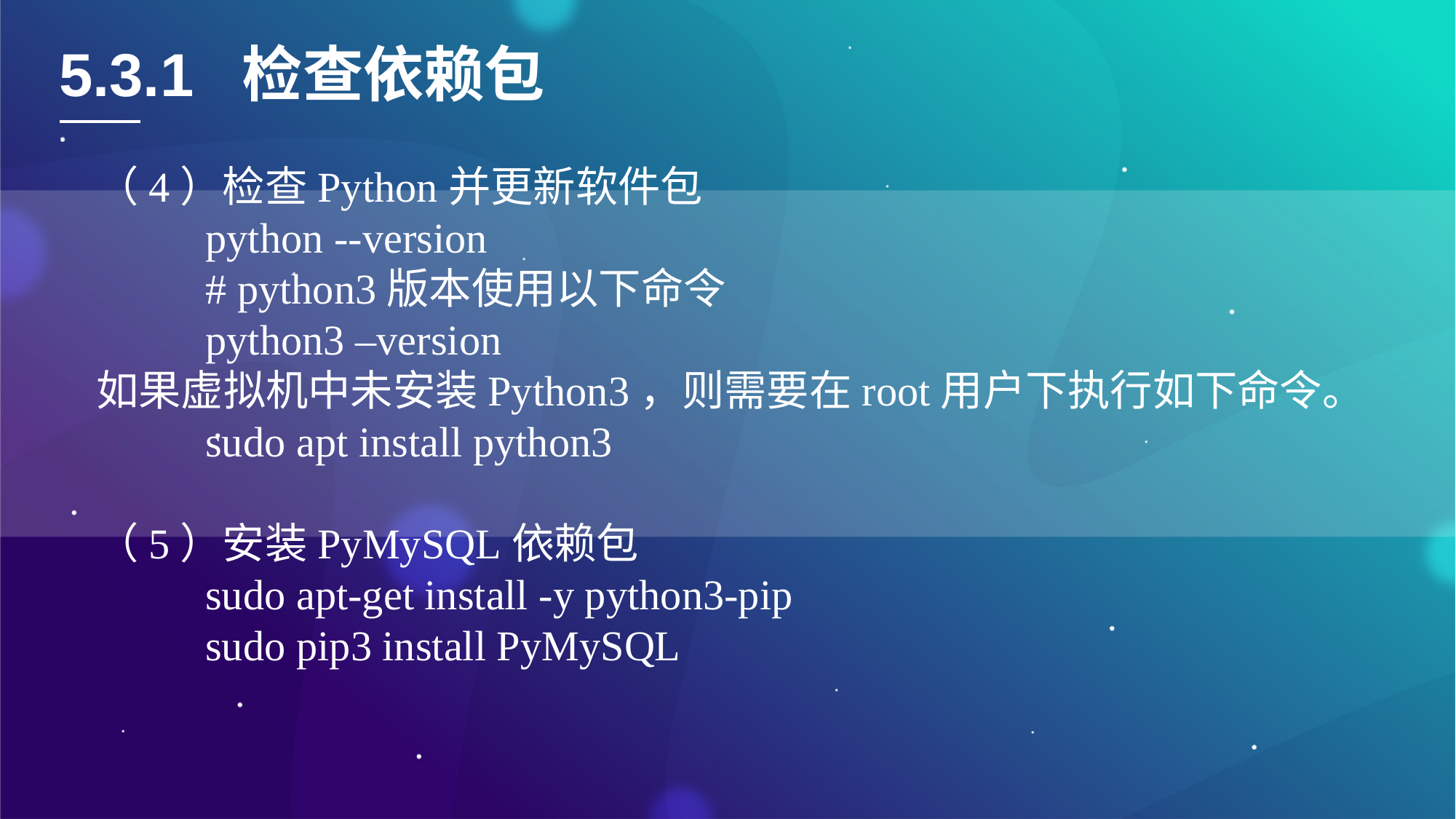

5.3.1  检查依赖包
（4）检查Python并更新软件包
	python --version
	# python3版本使用以下命令
	python3 –version
如果虚拟机中未安装Python3，则需要在root用户下执行如下命令。
	sudo apt install python3

（5）安装PyMySQL依赖包
	sudo apt-get install -y python3-pip
	sudo pip3 install PyMySQL